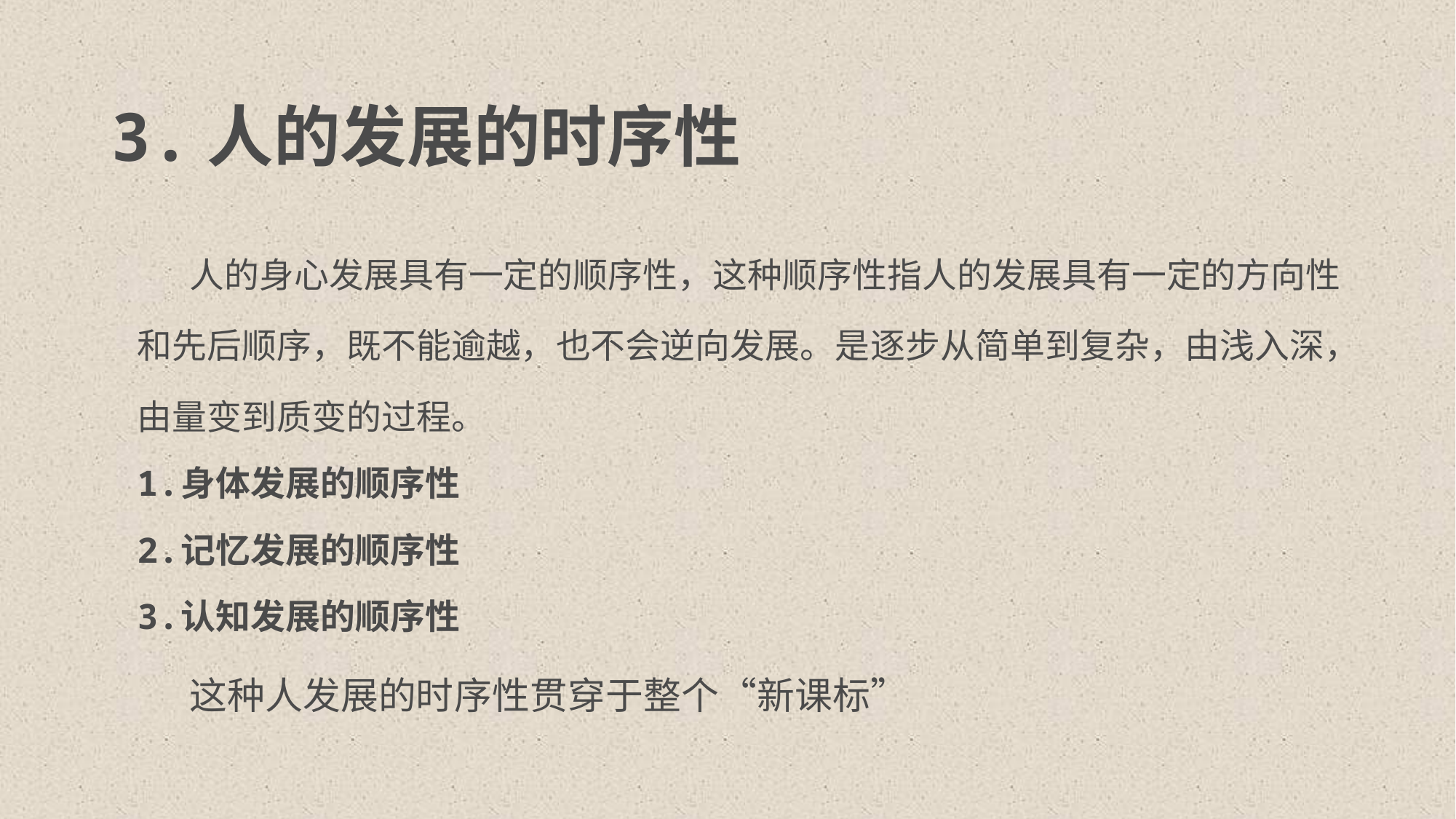

# 3.人的发展的时序性
人的身心发展具有一定的顺序性，这种顺序性指人的发展具有一定的方向性和先后顺序，既不能逾越，也不会逆向发展。是逐步从简单到复杂，由浅入深，由量变到质变的过程。
1.身体发展的顺序性
2.记忆发展的顺序性
3.认知发展的顺序性
这种人发展的时序性贯穿于整个“新课标”